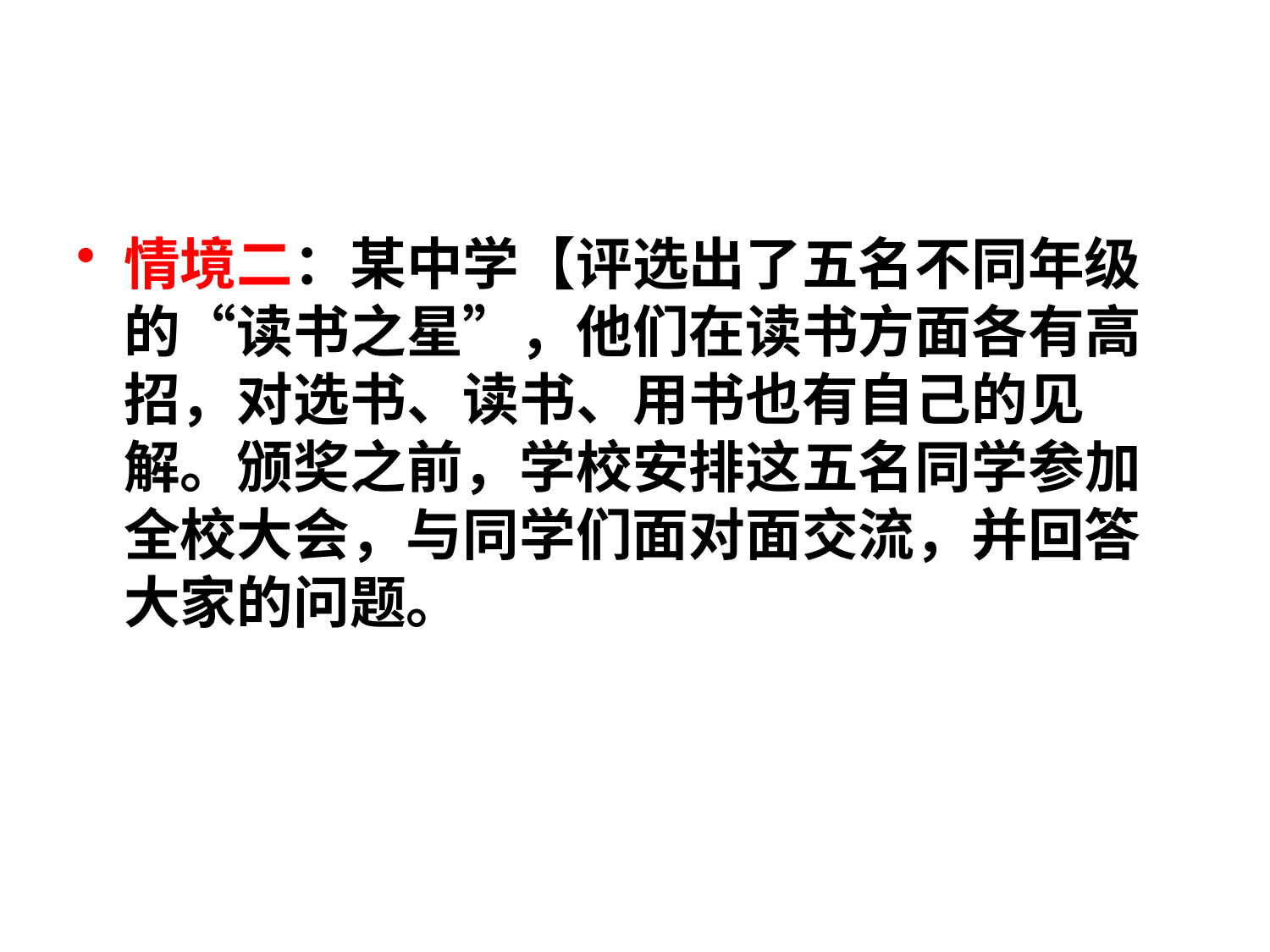

#
情境二：某中学【评选出了五名不同年级的“读书之星”，他们在读书方面各有高招，对选书、读书、用书也有自己的见解。颁奖之前，学校安排这五名同学参加全校大会，与同学们面对面交流，并回答大家的问题。